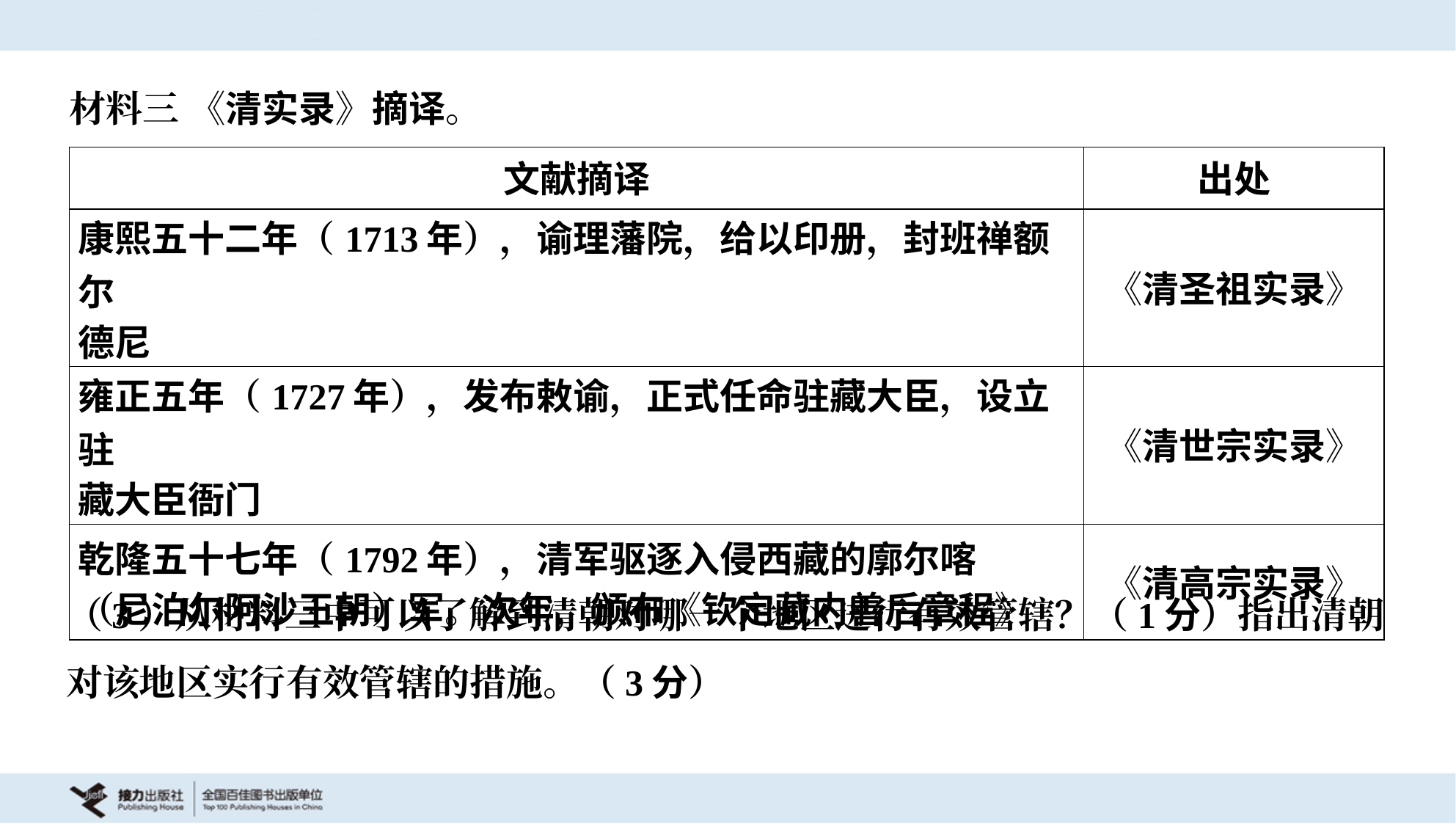

材料三 《清实录》摘译。
| 文献摘译 | 出处 |
| --- | --- |
| 康熙五十二年（1713年），谕理藩院，给以印册，封班禅额尔 德尼 | 《清圣祖实录》 |
| 雍正五年（1727年），发布敕谕，正式任命驻藏大臣，设立驻 藏大臣衙门 | 《清世宗实录》 |
| 乾隆五十七年（1792年），清军驱逐入侵西藏的廓尔喀 （尼泊尔阿沙王朝）军。次年，颁布《钦定藏内善后章程》 | 《清高宗实录》 |
（3）从材料三中可以了解到清朝对哪一个地区进行有效管辖？（1分）指出清朝
对该地区实行有效管辖的措施。（3分）